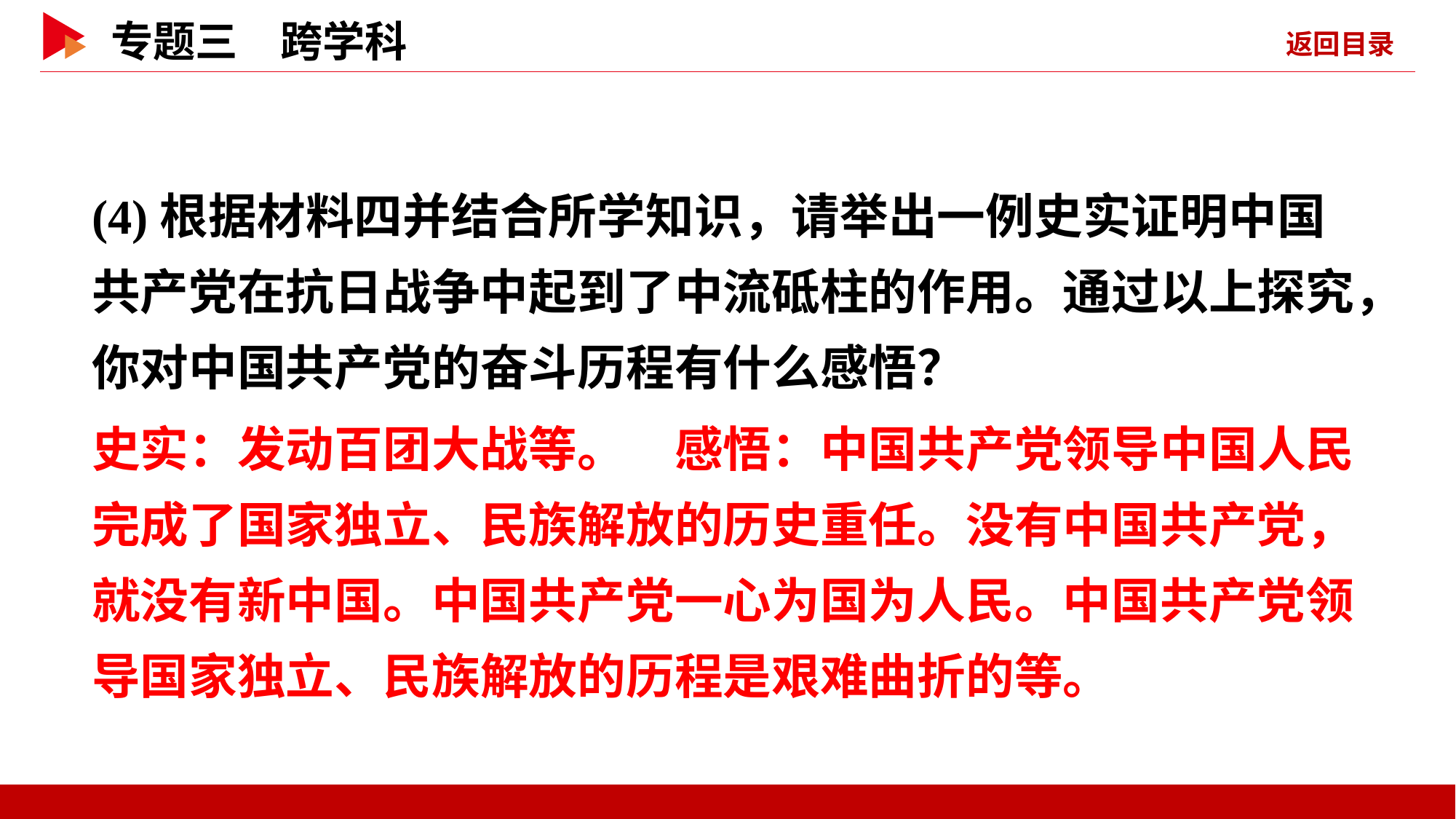

(4)根据材料四并结合所学知识，请举出一例史实证明中国共产党在抗日战争中起到了中流砥柱的作用。通过以上探究，你对中国共产党的奋斗历程有什么感悟？
史实：发动百团大战等。　感悟：中国共产党领导中国人民完成了国家独立、民族解放的历史重任。没有中国共产党，就没有新中国。中国共产党一心为国为人民。中国共产党领导国家独立、民族解放的历程是艰难曲折的等。